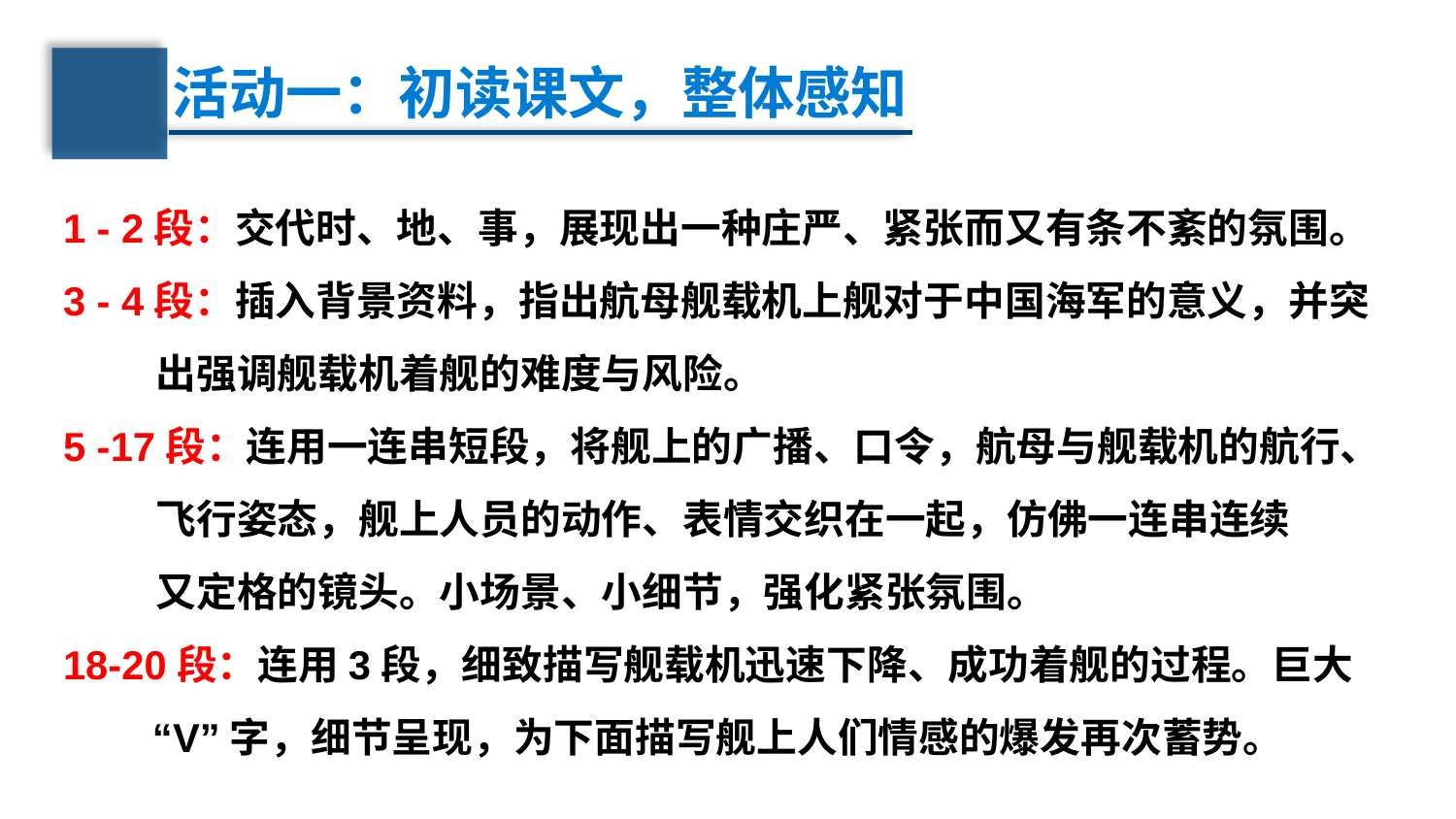

活动一：初读课文，整体感知
1 - 2段：交代时、地、事，展现出一种庄严、紧张而又有条不紊的氛围。
3 - 4段：插入背景资料，指出航母舰载机上舰对于中国海军的意义，并突
         出强调舰载机着舰的难度与风险。
5 -17段：连用一连串短段，将舰上的广播、口令，航母与舰载机的航行、
         飞行姿态，舰上人员的动作、表情交织在一起，仿佛一连串连续
         又定格的镜头。小场景、小细节，强化紧张氛围。
18-20段：连用3段，细致描写舰载机迅速下降、成功着舰的过程。巨大
        “V”字，细节呈现，为下面描写舰上人们情感的爆发再次蓄势。